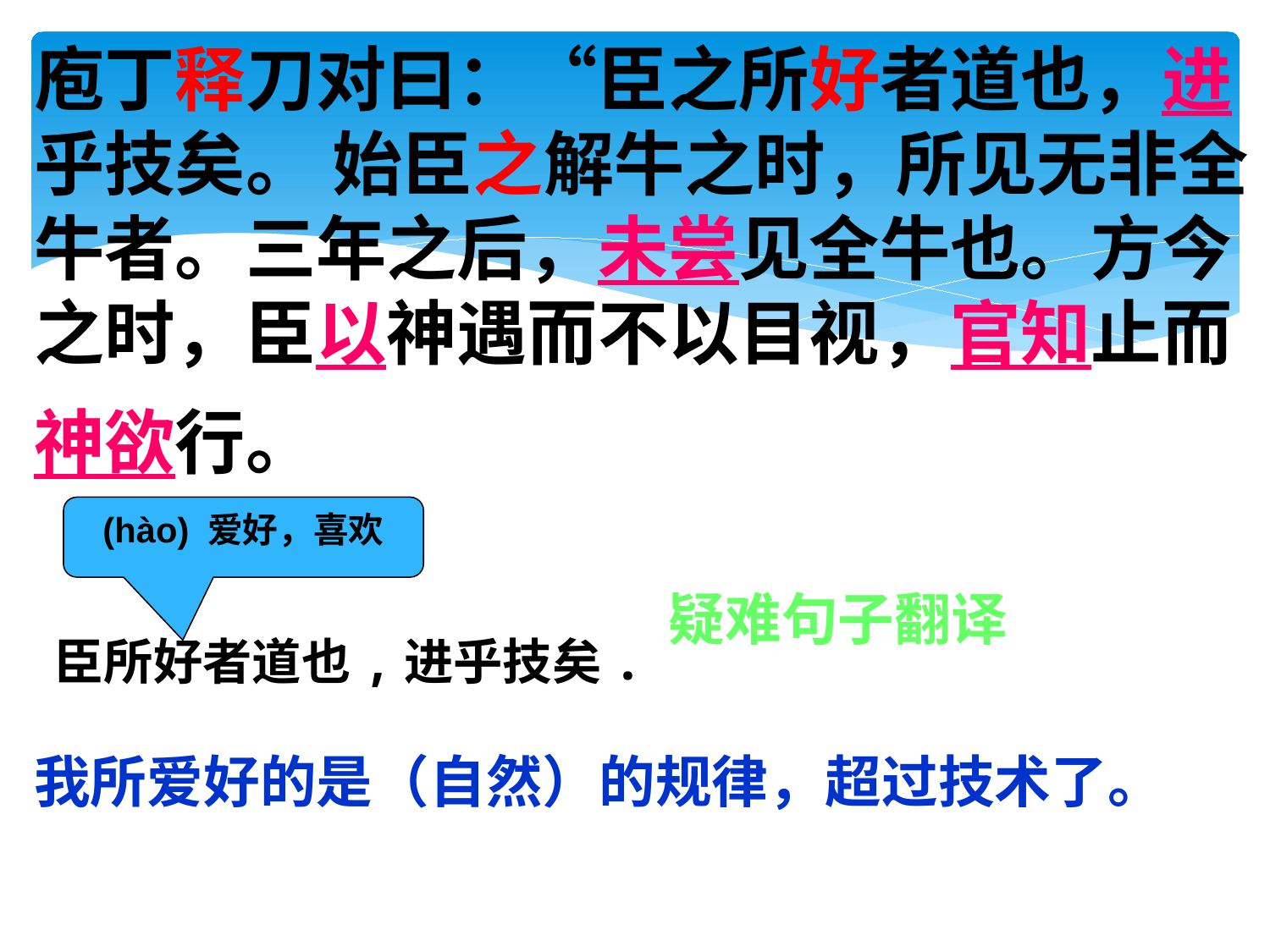

# 庖丁释刀对曰：“臣之所好者道也，进乎技矣。 始臣之解牛之时，所见无非全牛者。三年之后，未尝见全牛也。方今之时，臣以神遇而不以目视，官知止而神欲行。

(hào) 爱好，喜欢
疑难句子翻译
臣所好者道也,进乎技矣.
我所爱好的是（自然）的规律，超过技术了。